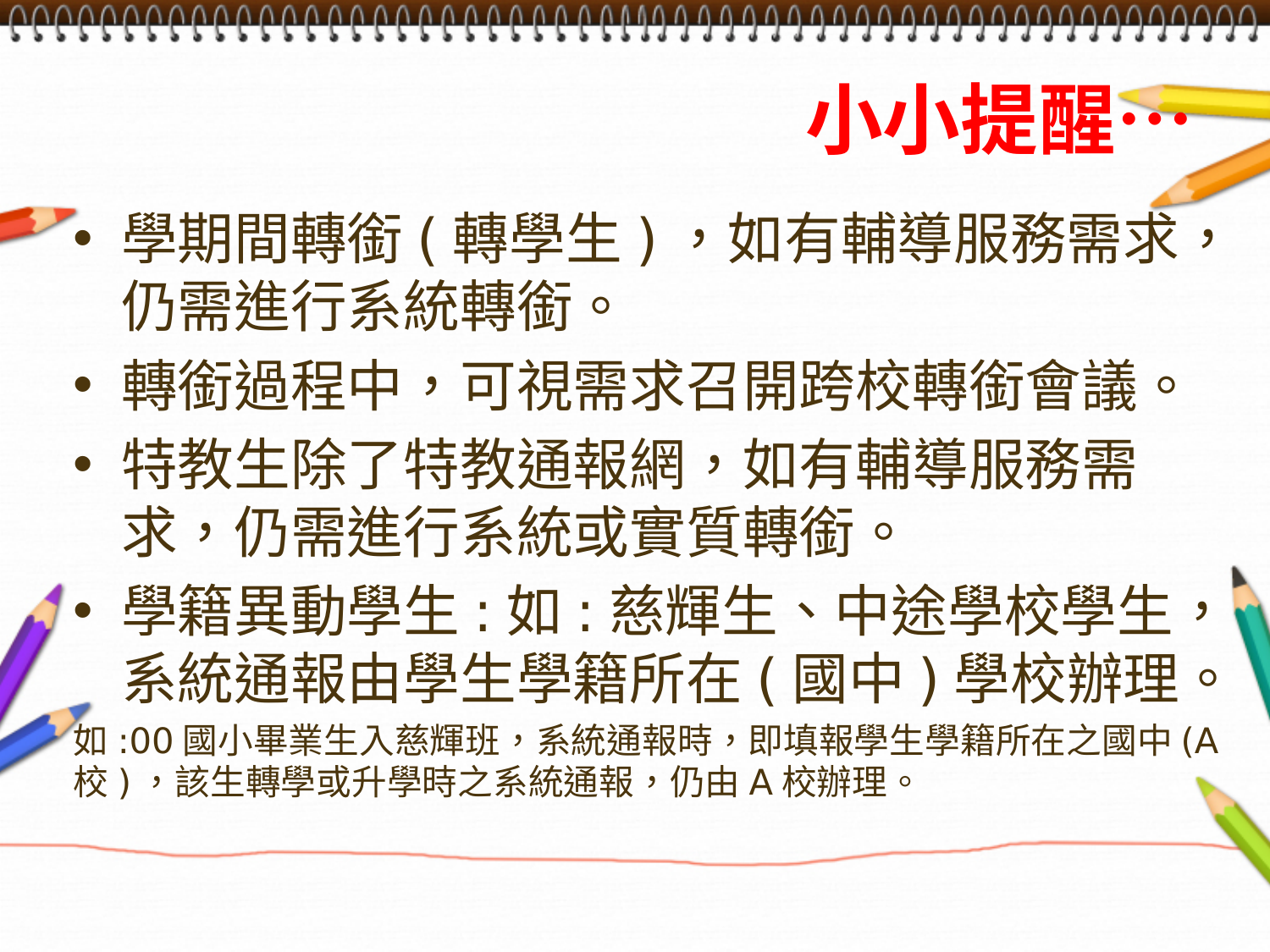

# 小小提醒…
學期間轉銜(轉學生)，如有輔導服務需求，仍需進行系統轉銜。
轉銜過程中，可視需求召開跨校轉銜會議。
特教生除了特教通報網，如有輔導服務需求，仍需進行系統或實質轉銜。
學籍異動學生:如:慈輝生、中途學校學生，系統通報由學生學籍所在(國中)學校辦理。
如:00國小畢業生入慈輝班，系統通報時，即填報學生學籍所在之國中(A校)，該生轉學或升學時之系統通報，仍由A校辦理。